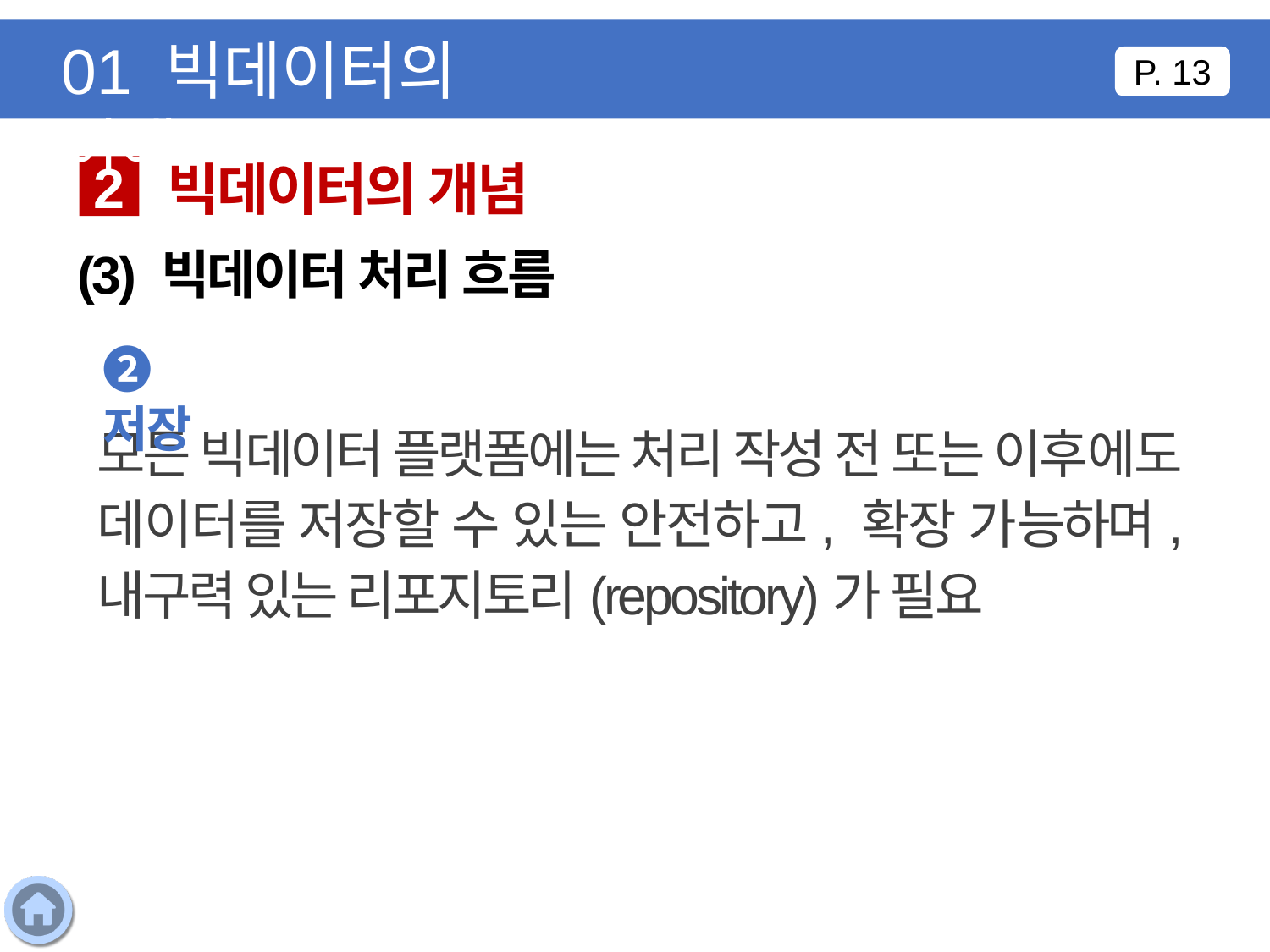

01 빅데이터의 이해
P. 13
빅데이터의 개념
2
(3) 빅데이터 처리 흐름
❷ 저장
모든 빅데이터 플랫폼에는 처리 작성 전 또는 이후에도 데이터를 저장할 수 있는 안전하고, 확장 가능하며, 내구력 있는 리포지토리(repository)가 필요